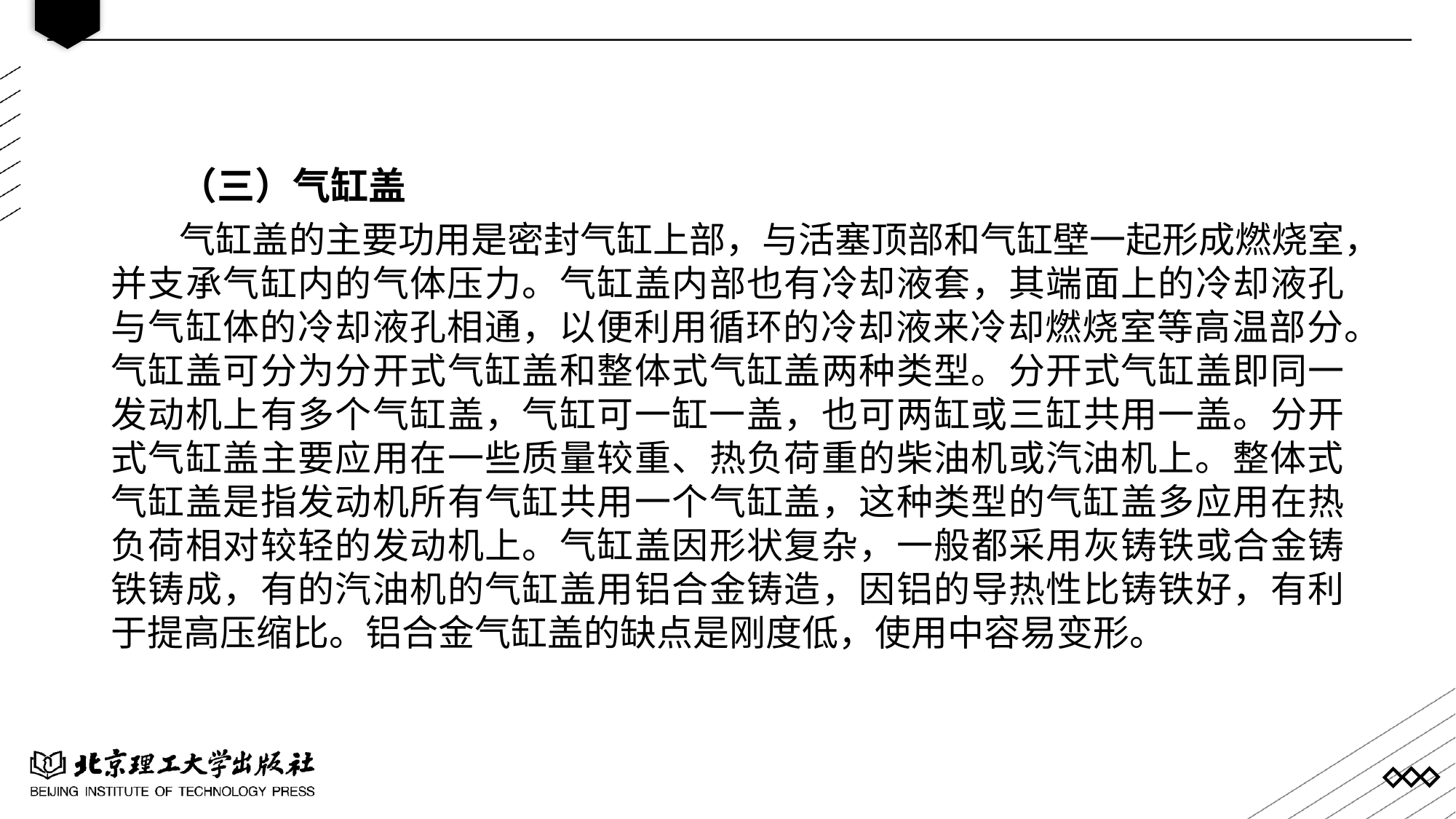

（三）气缸盖
气缸盖的主要功用是密封气缸上部，与活塞顶部和气缸壁一起形成燃烧室，并支承气缸内的气体压力。气缸盖内部也有冷却液套，其端面上的冷却液孔与气缸体的冷却液孔相通，以便利用循环的冷却液来冷却燃烧室等高温部分。气缸盖可分为分开式气缸盖和整体式气缸盖两种类型。分开式气缸盖即同一发动机上有多个气缸盖，气缸可一缸一盖，也可两缸或三缸共用一盖。分开式气缸盖主要应用在一些质量较重、热负荷重的柴油机或汽油机上。整体式气缸盖是指发动机所有气缸共用一个气缸盖，这种类型的气缸盖多应用在热负荷相对较轻的发动机上。气缸盖因形状复杂，一般都采用灰铸铁或合金铸铁铸成，有的汽油机的气缸盖用铝合金铸造，因铝的导热性比铸铁好，有利于提高压缩比。铝合金气缸盖的缺点是刚度低，使用中容易变形。